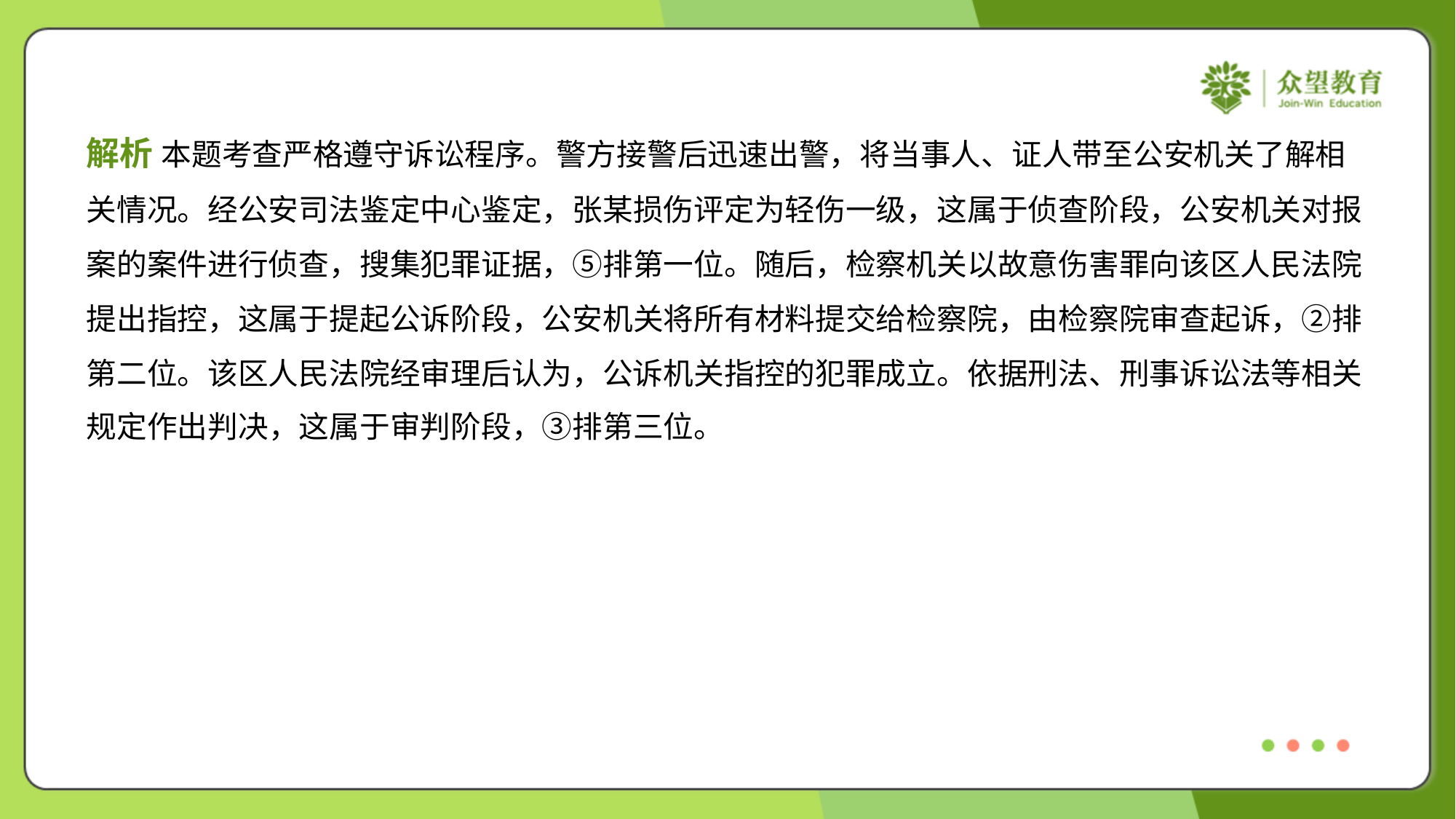

解析 本题考查严格遵守诉讼程序。警方接警后迅速出警，将当事人、证人带至公安机关了解相
关情况。经公安司法鉴定中心鉴定，张某损伤评定为轻伤一级，这属于侦查阶段，公安机关对报
案的案件进行侦查，搜集犯罪证据，⑤排第一位。随后，检察机关以故意伤害罪向该区人民法院
提出指控，这属于提起公诉阶段，公安机关将所有材料提交给检察院，由检察院审查起诉，②排
第二位。该区人民法院经审理后认为，公诉机关指控的犯罪成立。依据刑法、刑事诉讼法等相关
规定作出判决，这属于审判阶段，③排第三位。